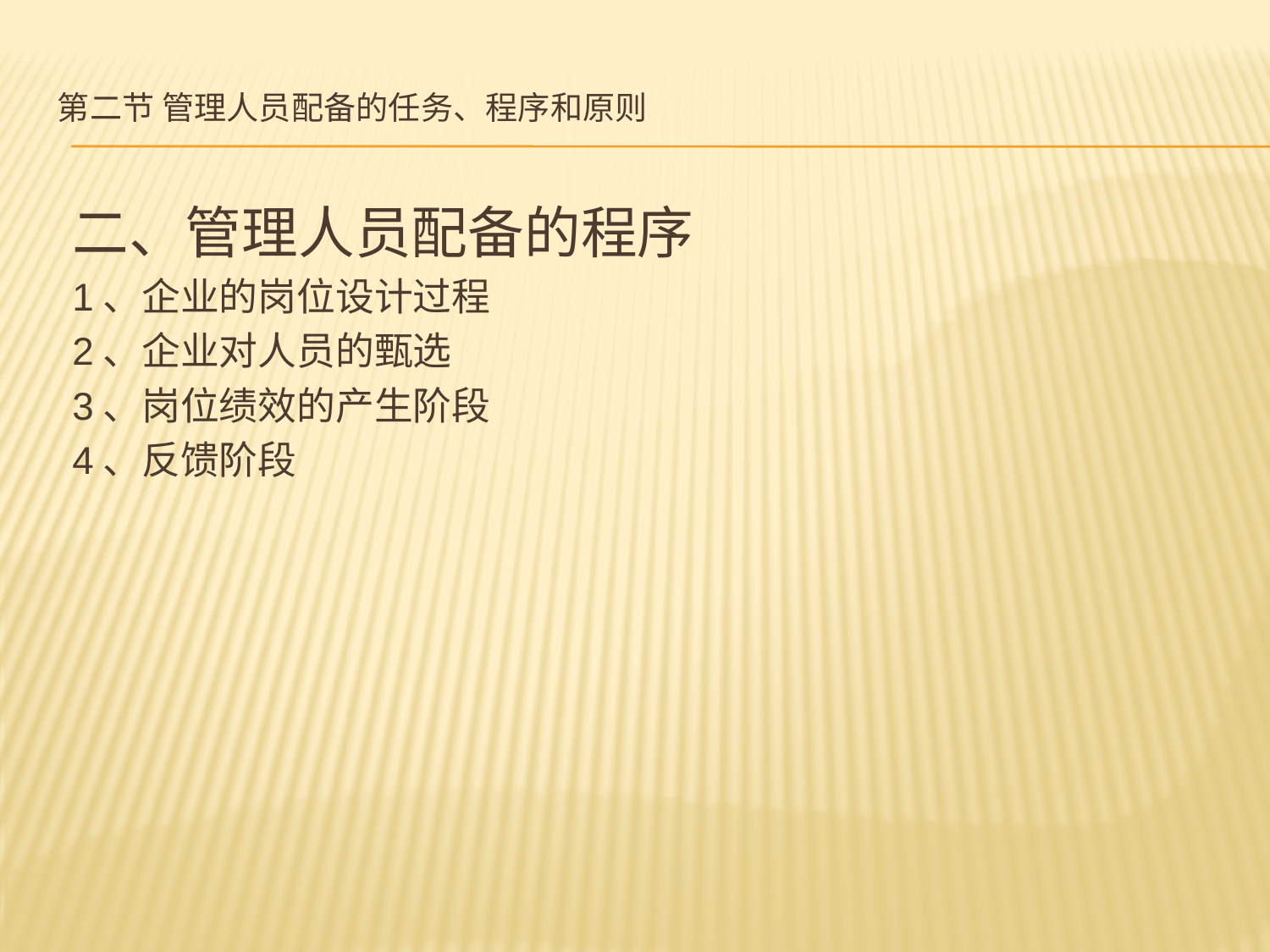

# 第二节 管理人员配备的任务、程序和原则
二、管理人员配备的程序
1、企业的岗位设计过程
2、企业对人员的甄选
3、岗位绩效的产生阶段
4、反馈阶段